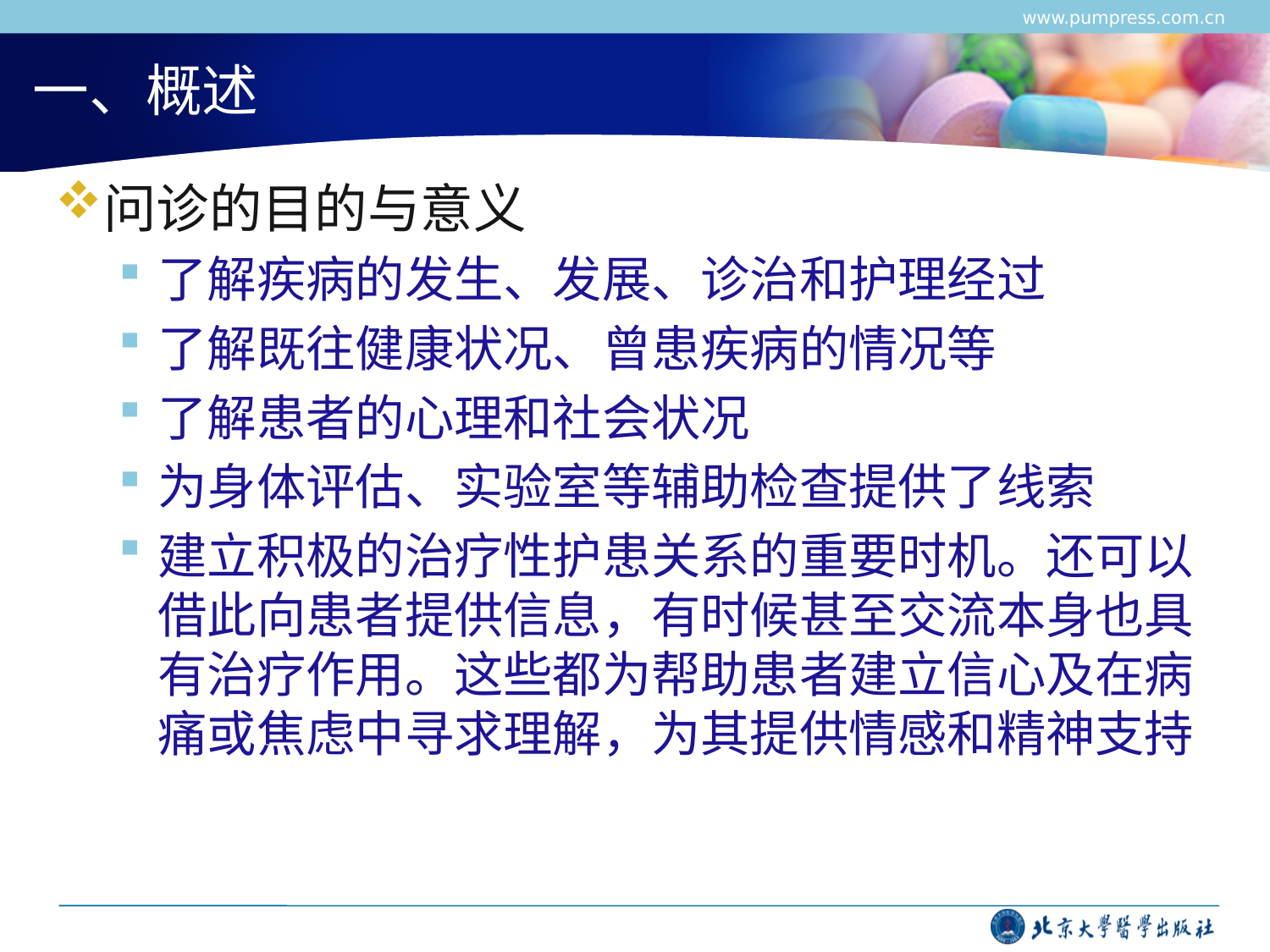

www.pumpress.com.cn
# 一、概述
问诊的目的与意义
了解疾病的发生、发展、诊治和护理经过
了解既往健康状况、曾患疾病的情况等
了解患者的心理和社会状况
为身体评估、实验室等辅助检查提供了线索
建立积极的治疗性护患关系的重要时机。还可以借此向患者提供信息，有时候甚至交流本身也具有治疗作用。这些都为帮助患者建立信心及在病痛或焦虑中寻求理解，为其提供情感和精神支持